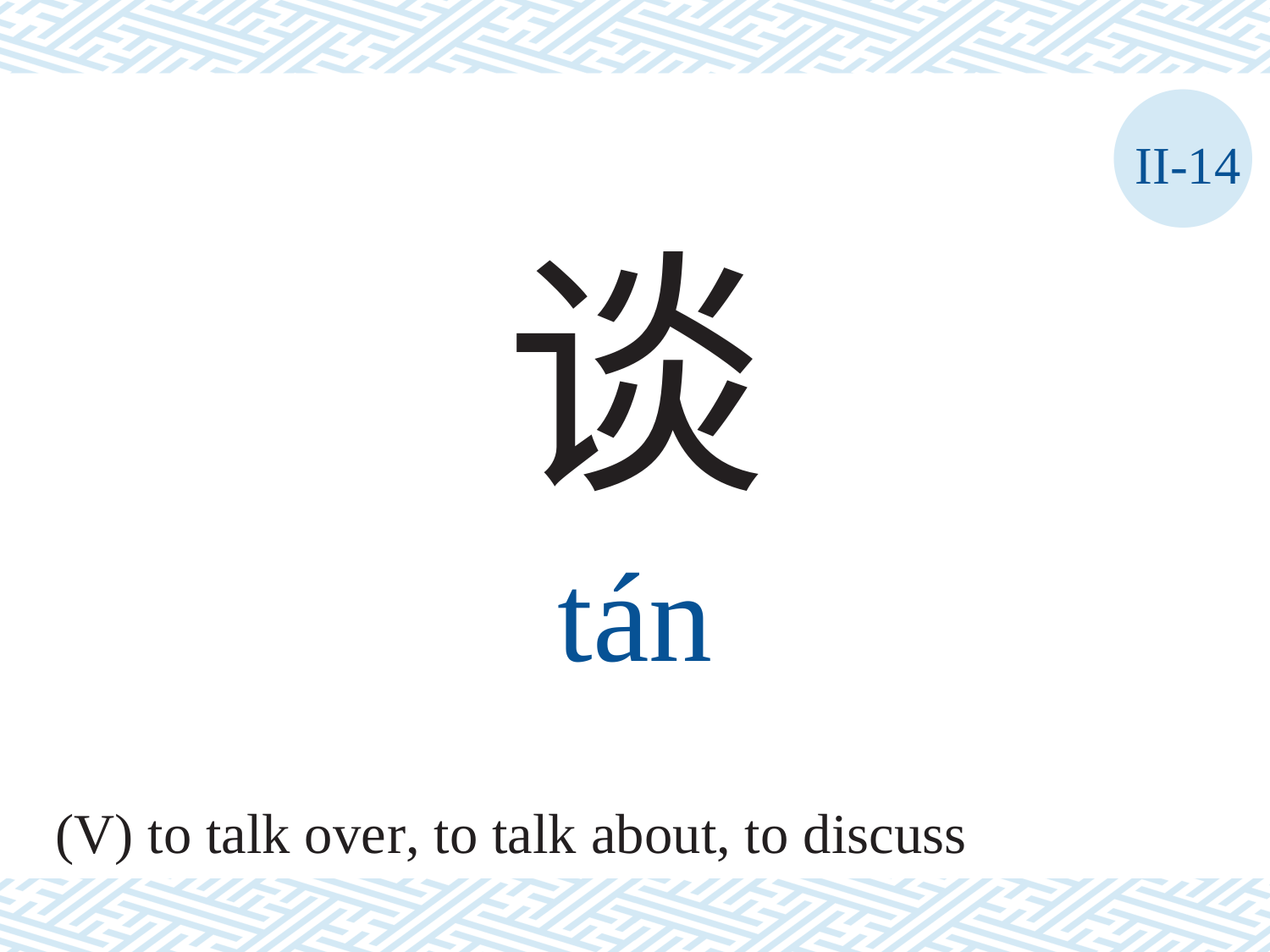

II-14
谈
tán
(V) to talk over, to talk about, to discuss